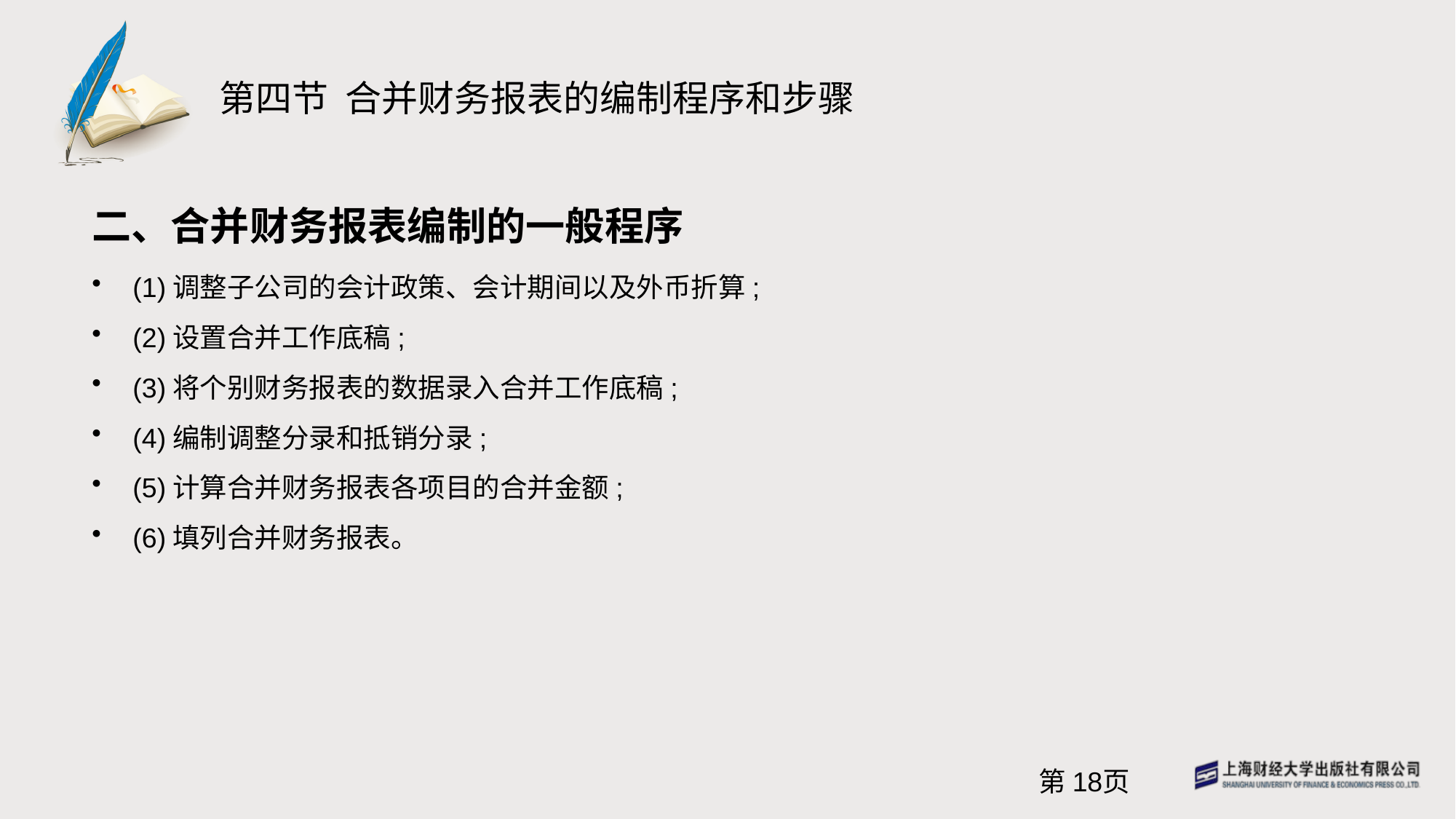

# 第四节  合并财务报表的编制程序和步骤
二、合并财务报表编制的一般程序
(1)调整子公司的会计政策、会计期间以及外币折算;
(2)设置合并工作底稿;
(3)将个别财务报表的数据录入合并工作底稿;
(4)编制调整分录和抵销分录;
(5)计算合并财务报表各项目的合并金额;
(6)填列合并财务报表。

18